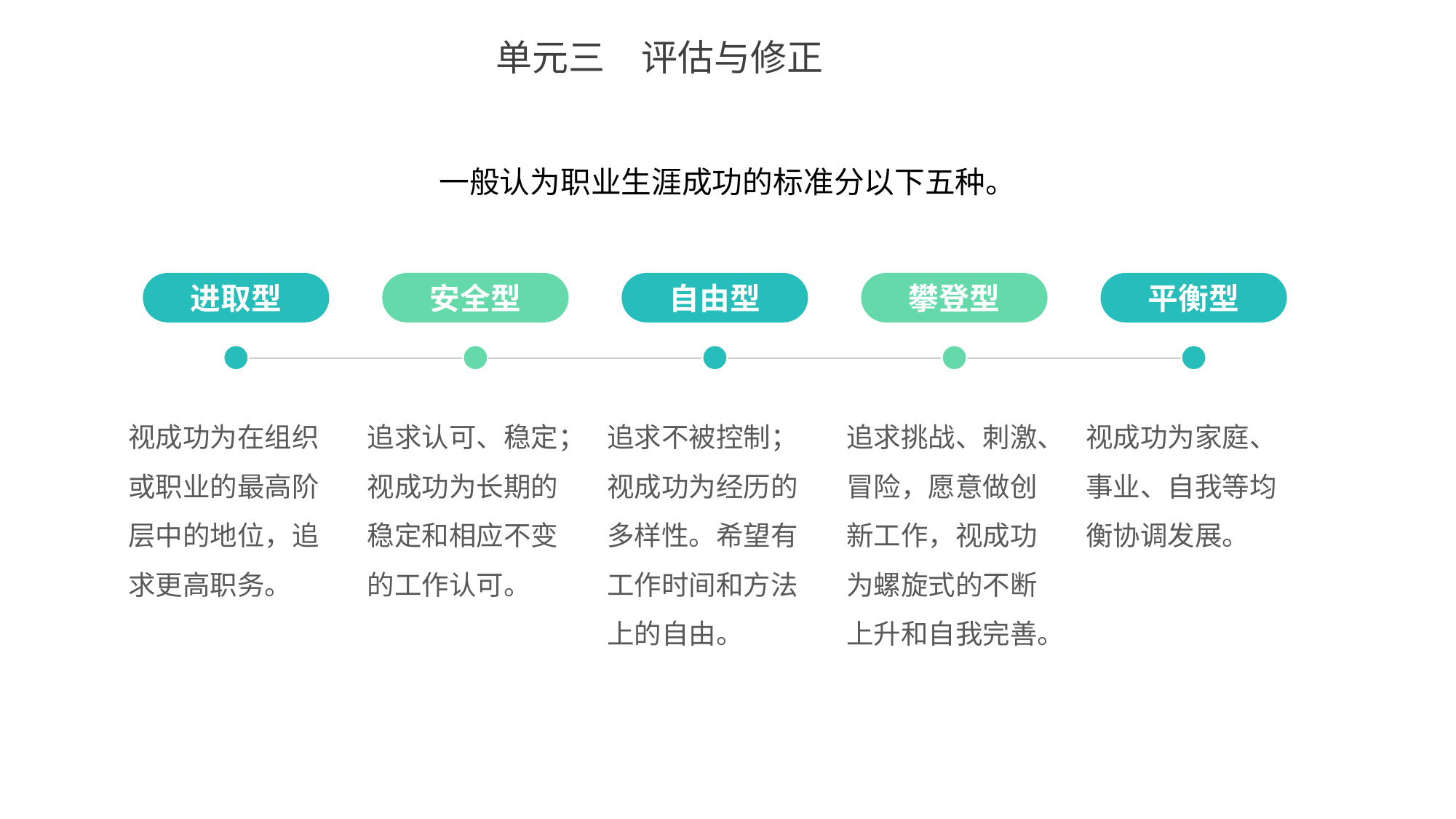

单元三　评估与修正
一般认为职业生涯成功的标准分以下五种。
进取型
安全型
自由型
攀登型
平衡型

视成功为在组织或职业的最高阶层中的地位，追求更高职务。
追求认可、稳定；视成功为长期的稳定和相应不变的工作认可。
追求不被控制；视成功为经历的多样性。希望有工作时间和方法上的自由。
追求挑战、刺激、冒险，愿意做创新工作，视成功为螺旋式的不断上升和自我完善。
视成功为家庭、事业、自我等均衡协调发展。